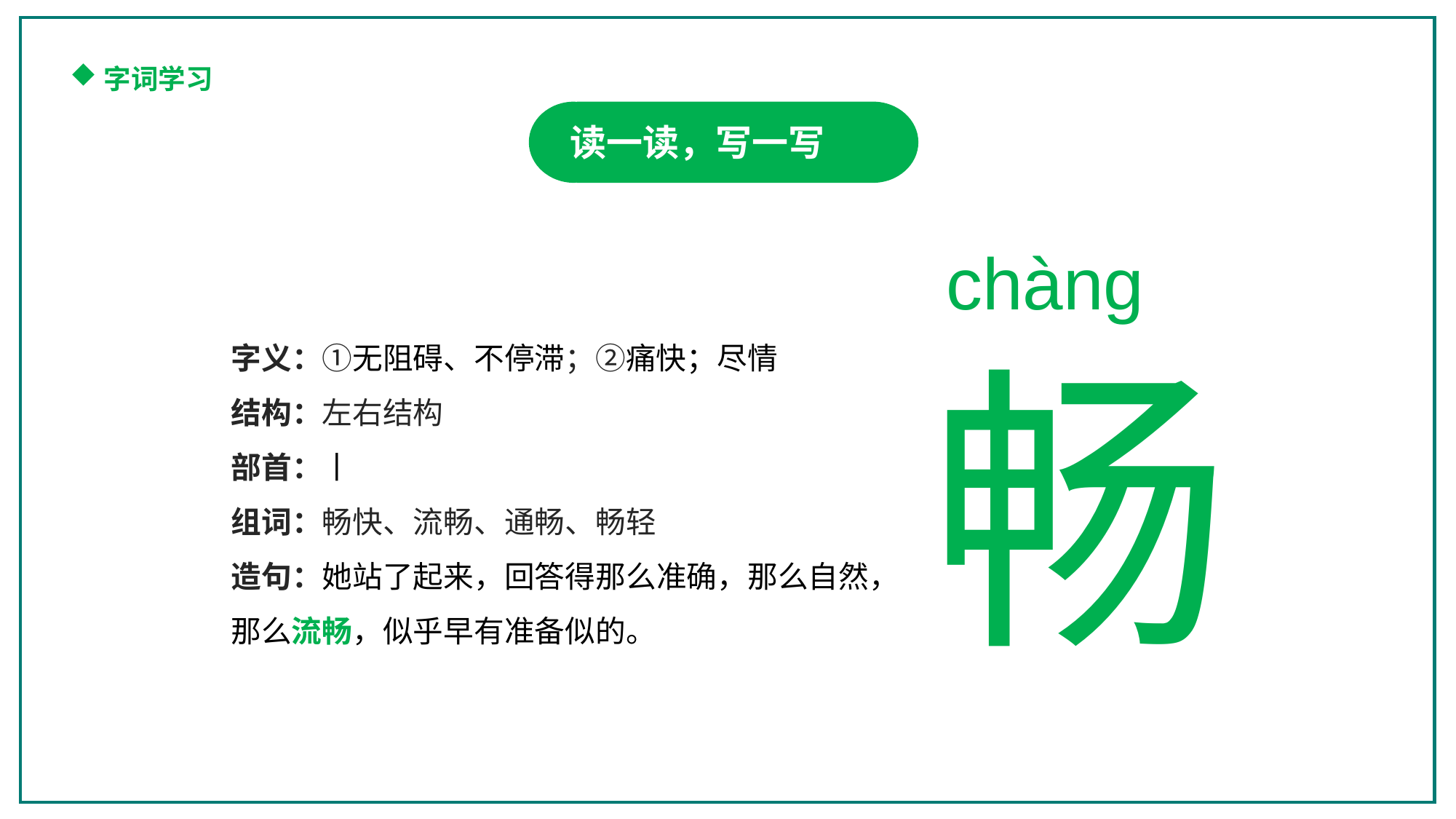

字词学习

读一读，写一写
chàng
畅
字义：①无阻碍、不停滞；②痛快；尽情
结构：左右结构
部首：丨
组词：畅快、流畅、通畅、畅轻
造句：她站了起来，回答得那么准确，那么自然，那么流畅，似乎早有准备似的。